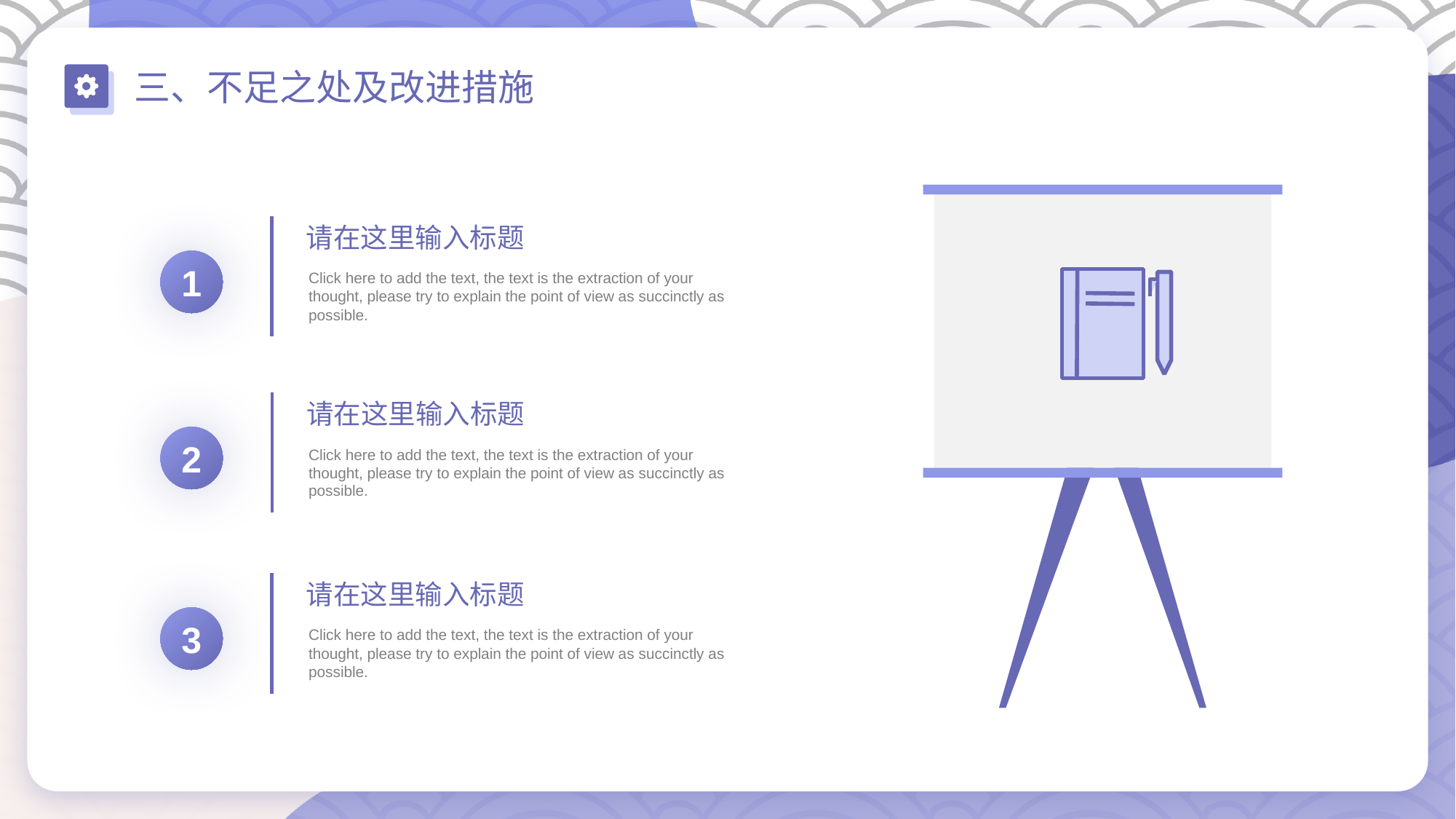

三、不足之处及改进措施

请在这里输入标题
1
Click here to add the text, the text is the extraction of your thought, please try to explain the point of view as succinctly as possible.

请在这里输入标题
2

Click here to add the text, the text is the extraction of your thought, please try to explain the point of view as succinctly as possible.
请在这里输入标题
3
Click here to add the text, the text is the extraction of your thought, please try to explain the point of view as succinctly as possible.